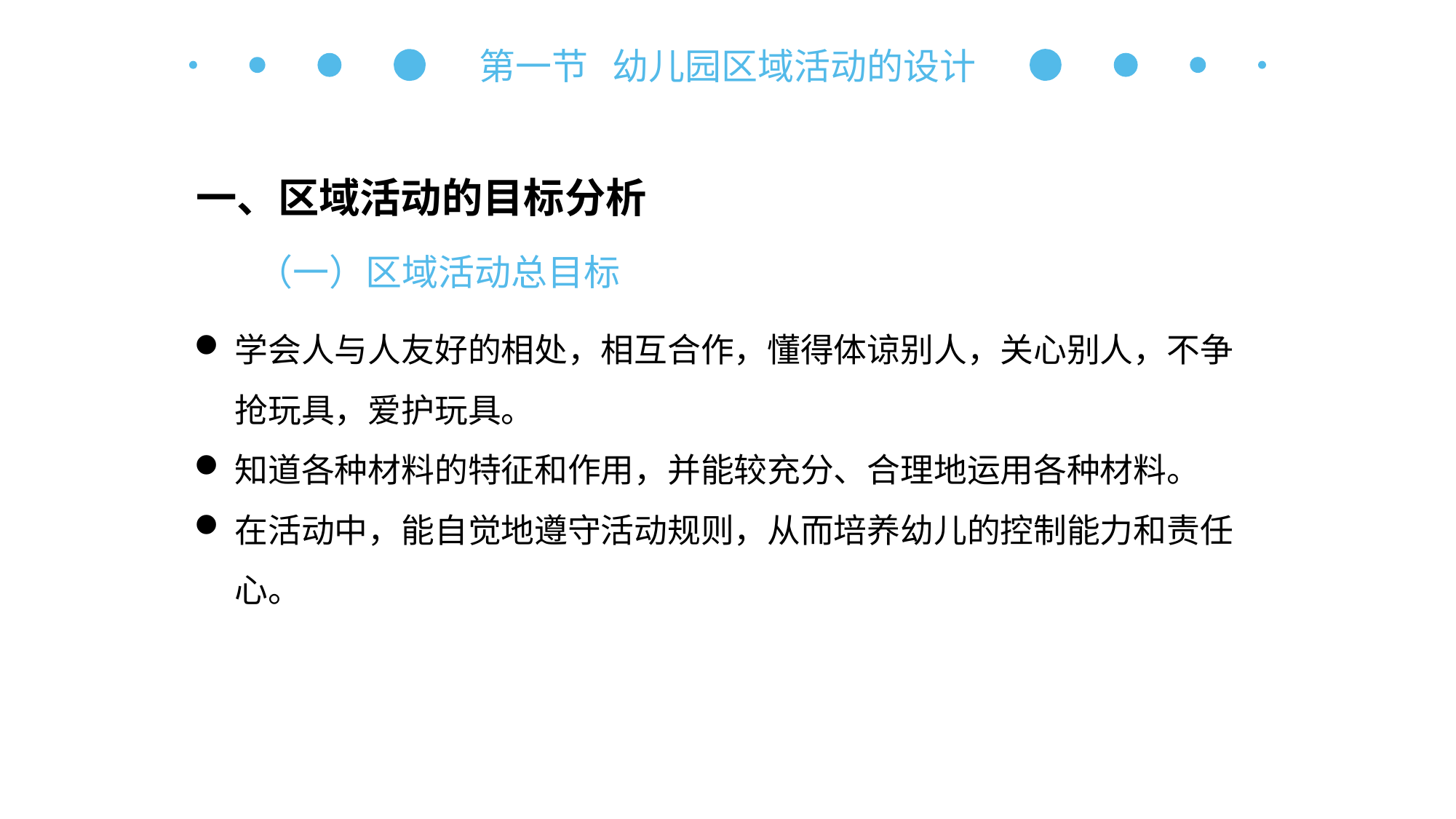

第一节   幼儿园区域活动的设计

一、区域活动的目标分析
（一）区域活动总目标
学会人与人友好的相处，相互合作，懂得体谅别人，关心别人，不争抢玩具，爱护玩具。
知道各种材料的特征和作用，并能较充分、合理地运用各种材料。
在活动中，能自觉地遵守活动规则，从而培养幼儿的控制能力和责任心。